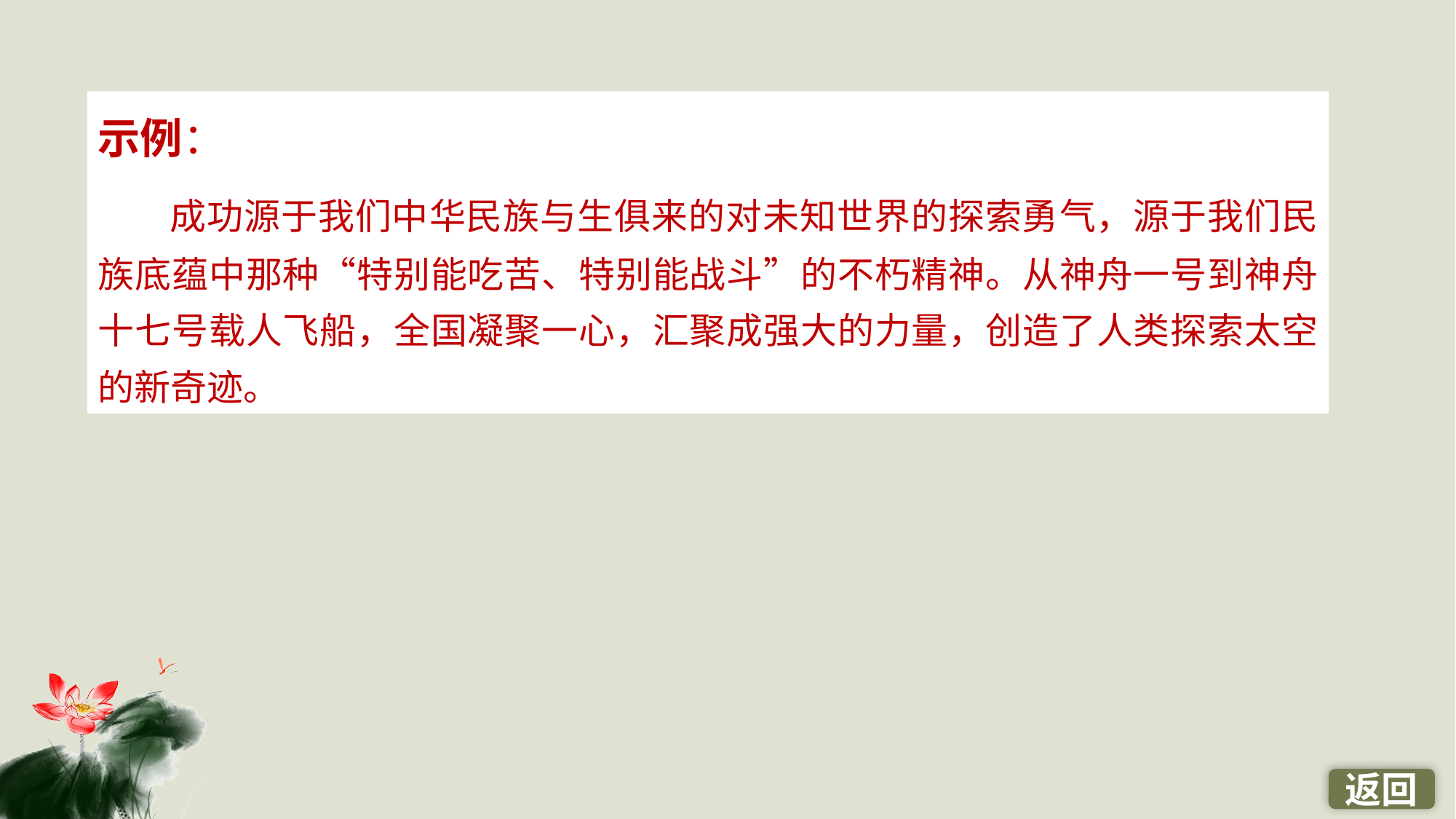

示例：
      成功源于我们中华民族与生俱来的对未知世界的探索勇气，源于我们民族底蕴中那种“特别能吃苦、特别能战斗”的不朽精神。从神舟一号到神舟十七号载人飞船，全国凝聚一心，汇聚成强大的力量，创造了人类探索太空的新奇迹。
返回